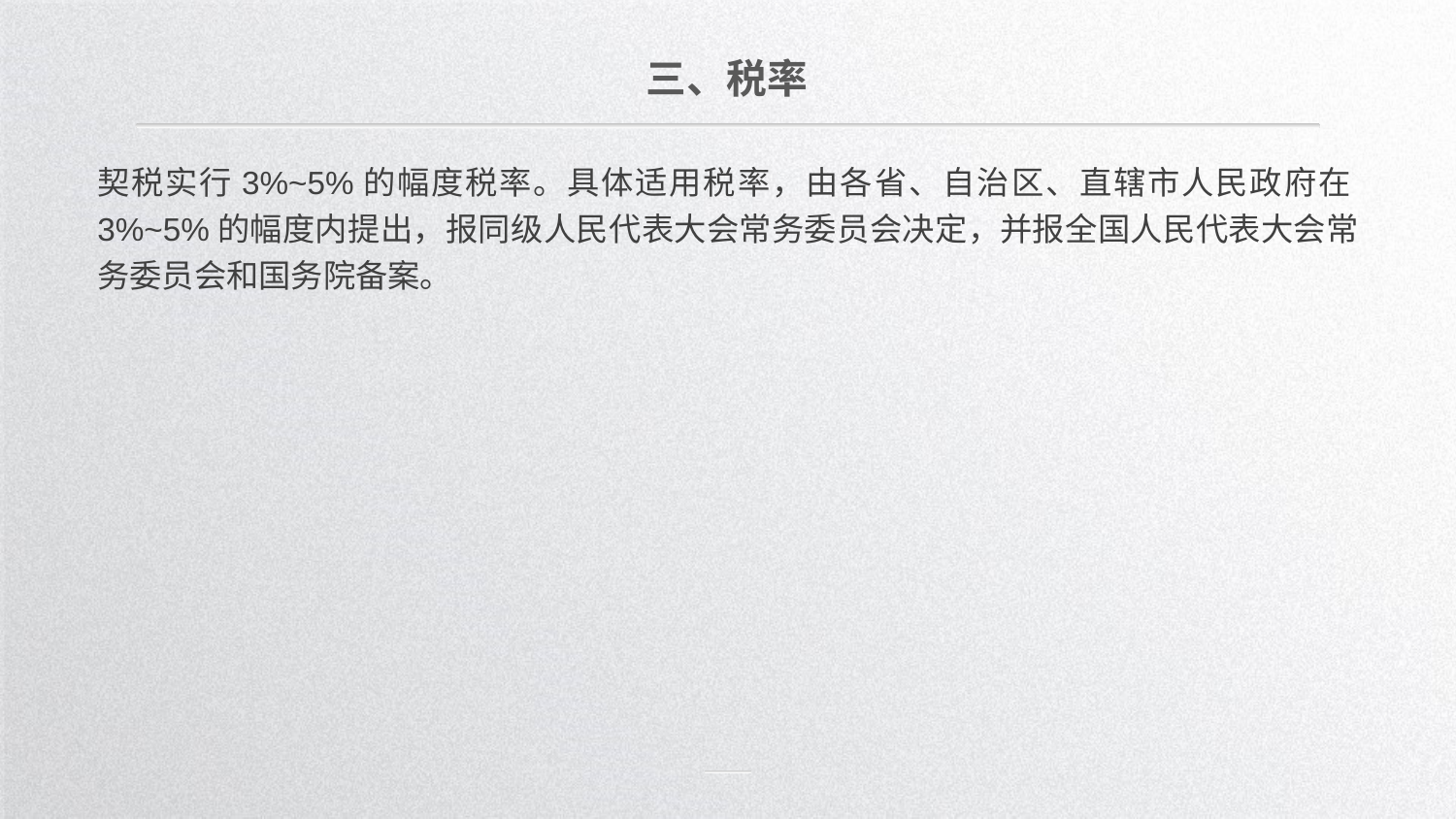

三、税率
契税实行3%~5%的幅度税率。具体适用税率，由各省、自治区、直辖市人民政府在3%~5%的幅度内提出，报同级人民代表大会常务委员会决定，并报全国人民代表大会常务委员会和国务院备案。